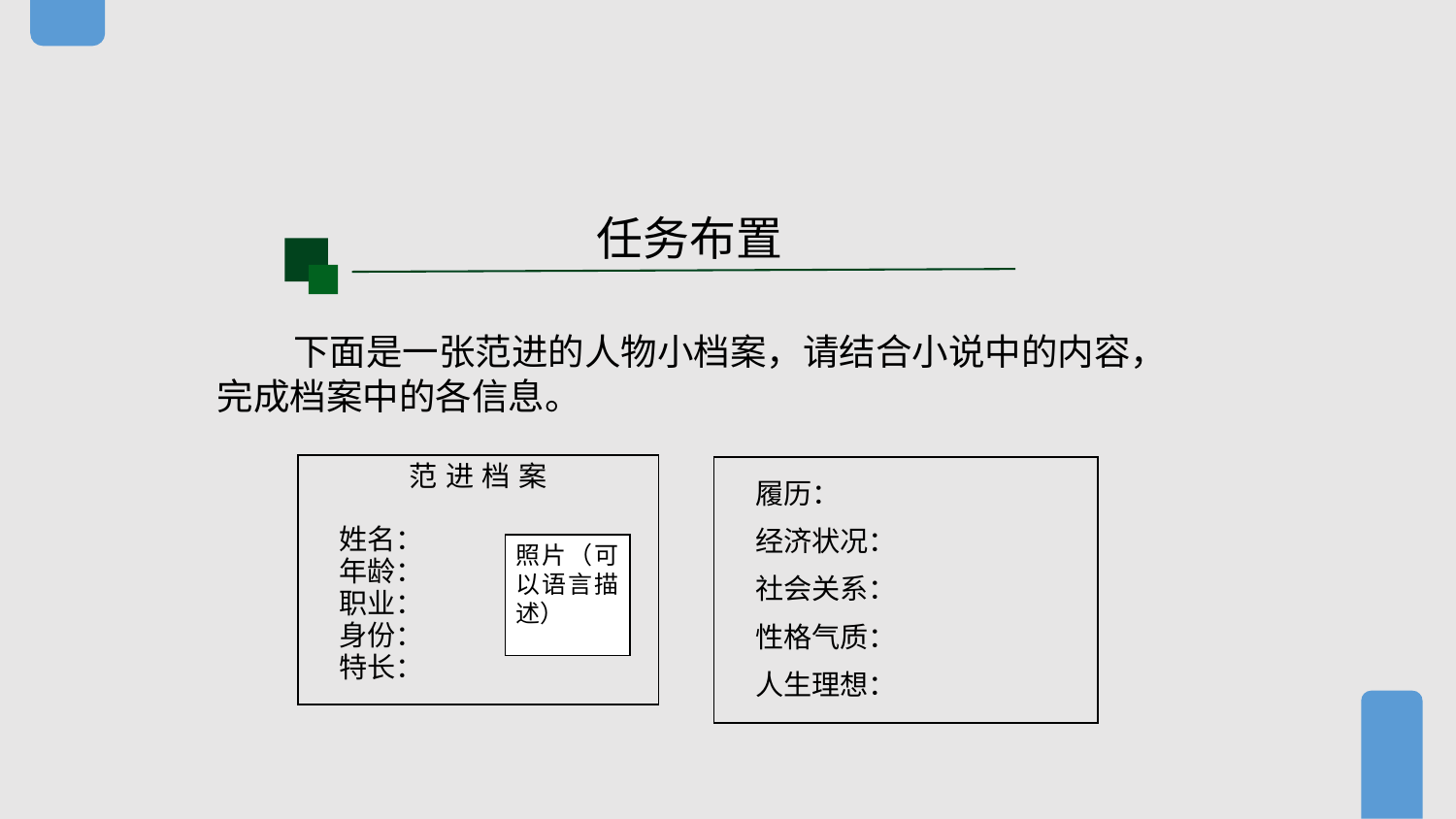

任务布置

        下面是一张范进的人物小档案，请结合小说中的内容，
完成档案中的各信息。
| 范 进 档 案 姓名： 年龄： 职业： 身份： 特长： |
| --- |
| 履历： 经济状况： 社会关系： 性格气质： 人生理想： |
| --- |
照片（可以语言描述）